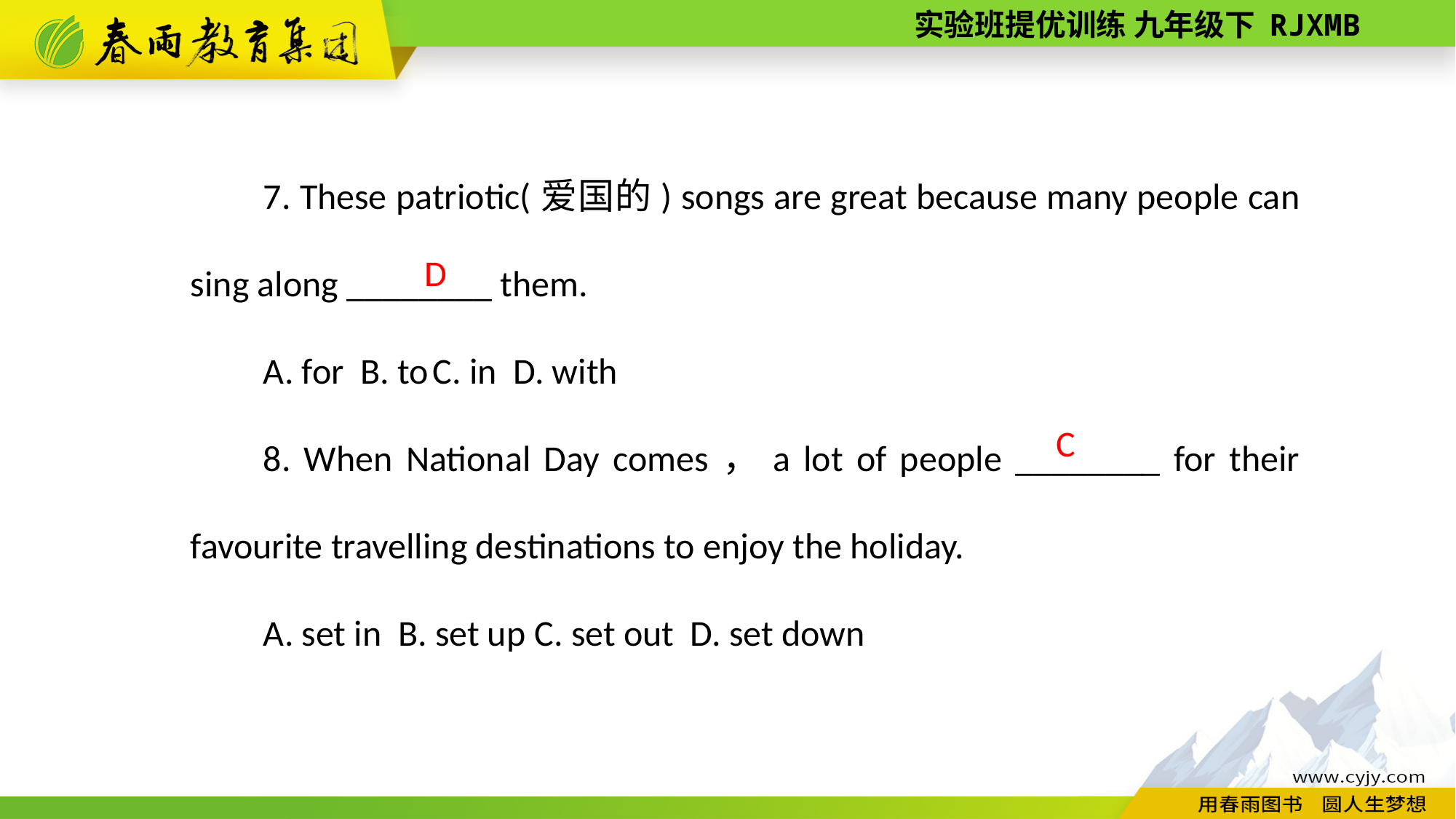

7. These patriotic(爱国的) songs are great because many people can sing along ________ them.
A. for  B. to C. in  D. with
8. When National Day comes，a lot of people ________ for their favourite travelling destinations to enjoy the holiday.
A. set in  B. set up  C. set out  D. set down
D
C